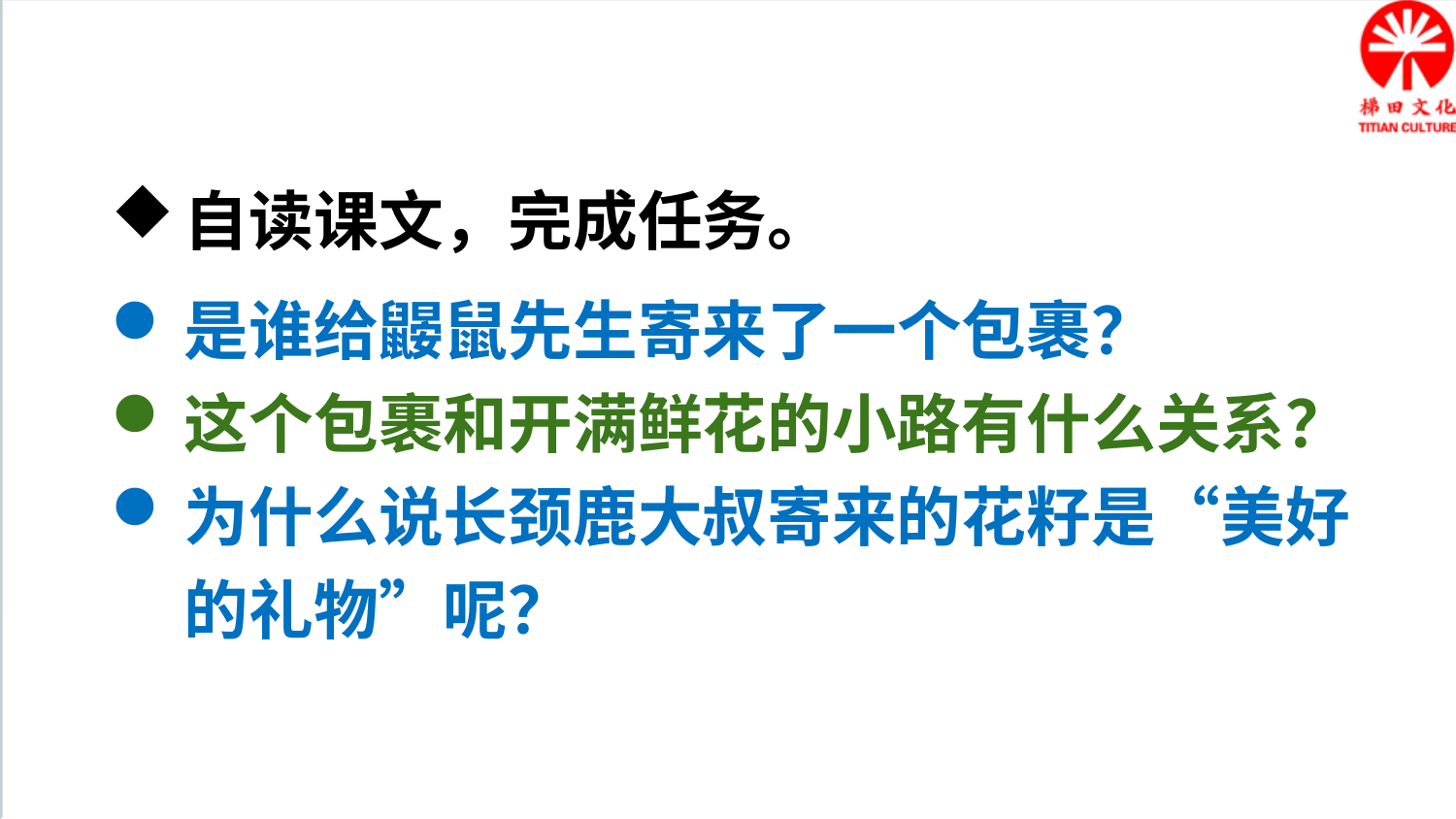

理解美好
自读课文，完成任务。
是谁给鼹鼠先生寄来了一个包裹？
这个包裹和开满鲜花的小路有什么关系？
为什么说长颈鹿大叔寄来的花籽是“美好的礼物”呢？